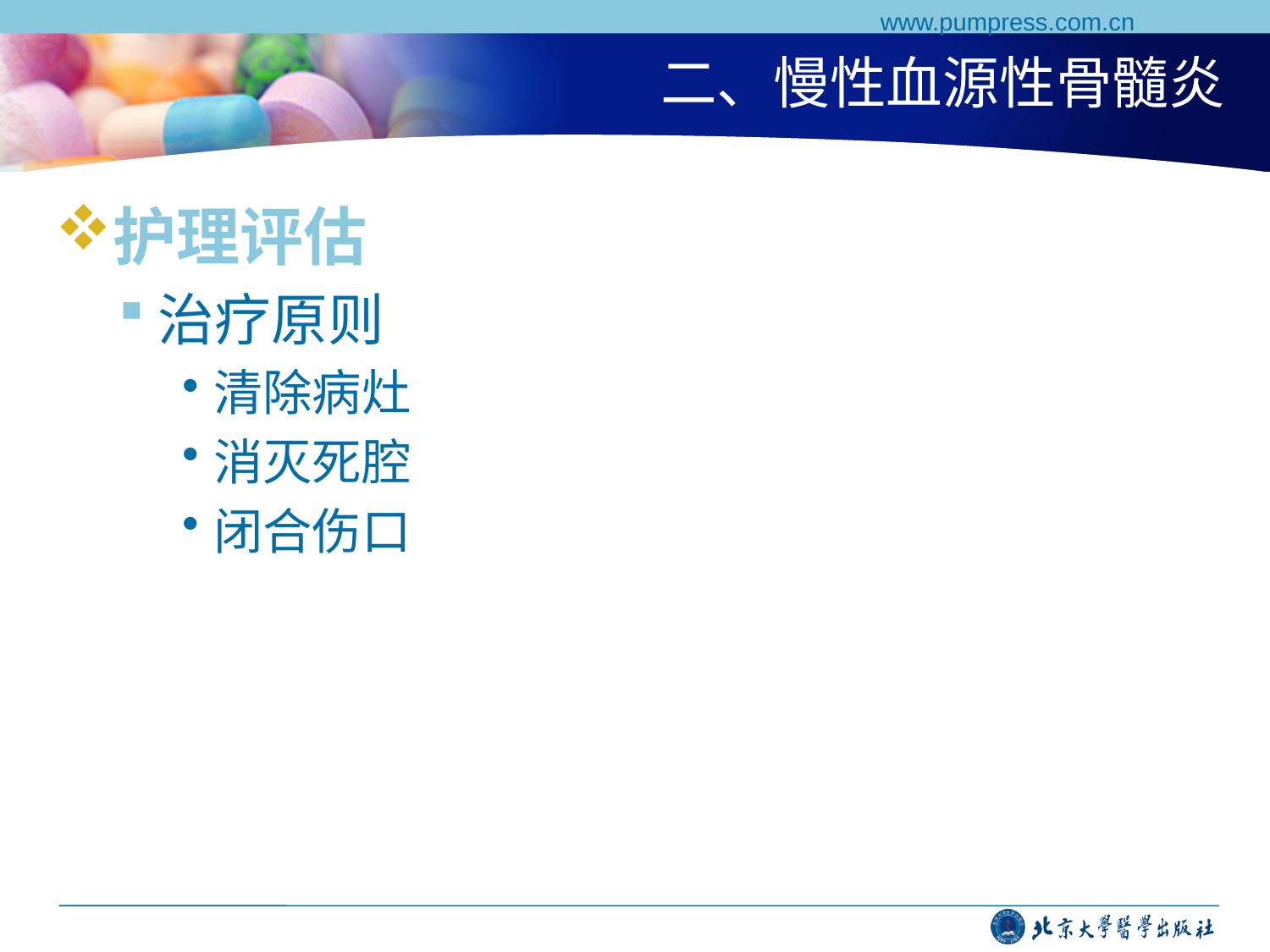

www.pumpress.com.cn
# 二、慢性血源性骨髓炎
护理评估
治疗原则
清除病灶
消灭死腔
闭合伤口